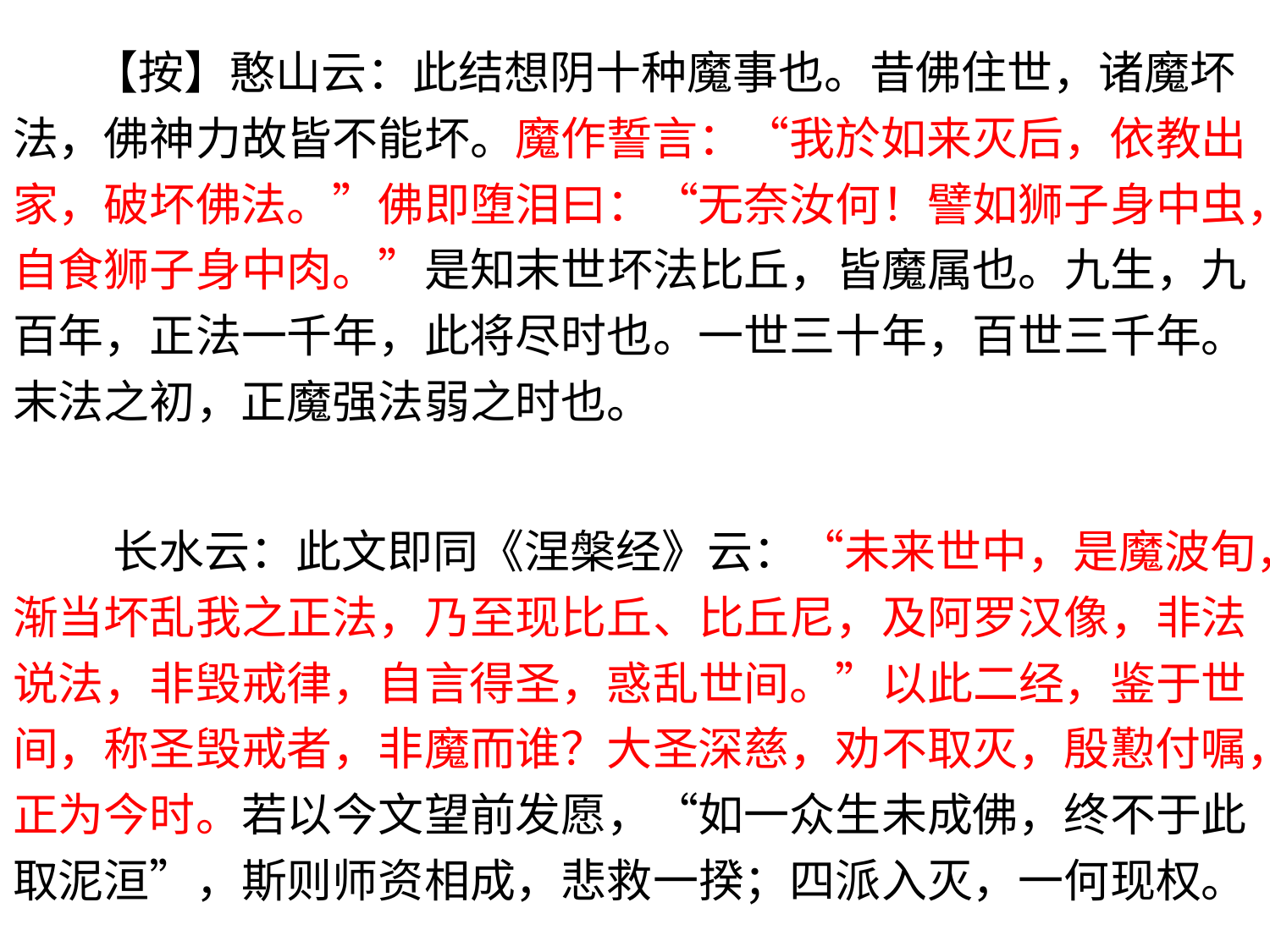

【按】憨山云：此结想阴十种魔事也。昔佛住世，诸魔坏法，佛神力故皆不能坏。魔作誓言：“我於如来灭后，依教出家，破坏佛法。”佛即堕泪曰：“无奈汝何！譬如狮子身中虫，自食狮子身中肉。”是知末世坏法比丘，皆魔属也。九生，九百年，正法一千年，此将尽时也。一世三十年，百世三千年。末法之初，正魔强法弱之时也。

         长水云：此文即同《涅槃经》云：“未来世中，是魔波旬，渐当坏乱我之正法，乃至现比丘、比丘尼，及阿罗汉像，非法说法，非毁戒律，自言得圣，惑乱世间。”以此二经，鉴于世间，称圣毁戒者，非魔而谁？大圣深慈，劝不取灭，殷懃付嘱，正为今时。若以今文望前发愿，“如一众生未成佛，终不于此取泥洹”，斯则师资相成，悲救一揆；四派入灭，一何现权。